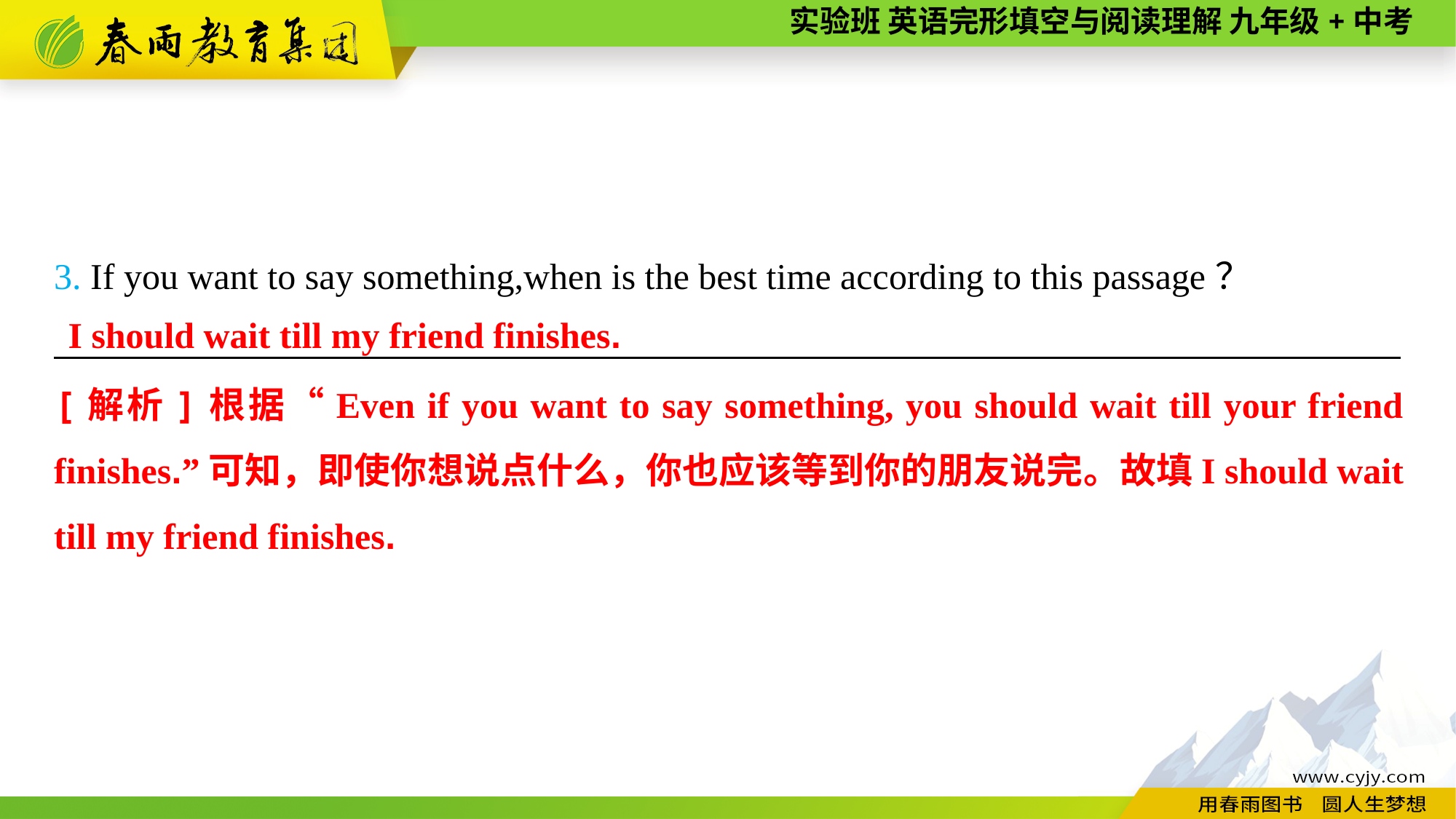

3. If you want to say something,when is the best time according to this passage？
__________________________________________________________________________
I should wait till my friend finishes.
[解析]根据“Even if you want to say something, you should wait till your friend finishes.”可知，即使你想说点什么，你也应该等到你的朋友说完。故填I should wait till my friend finishes.